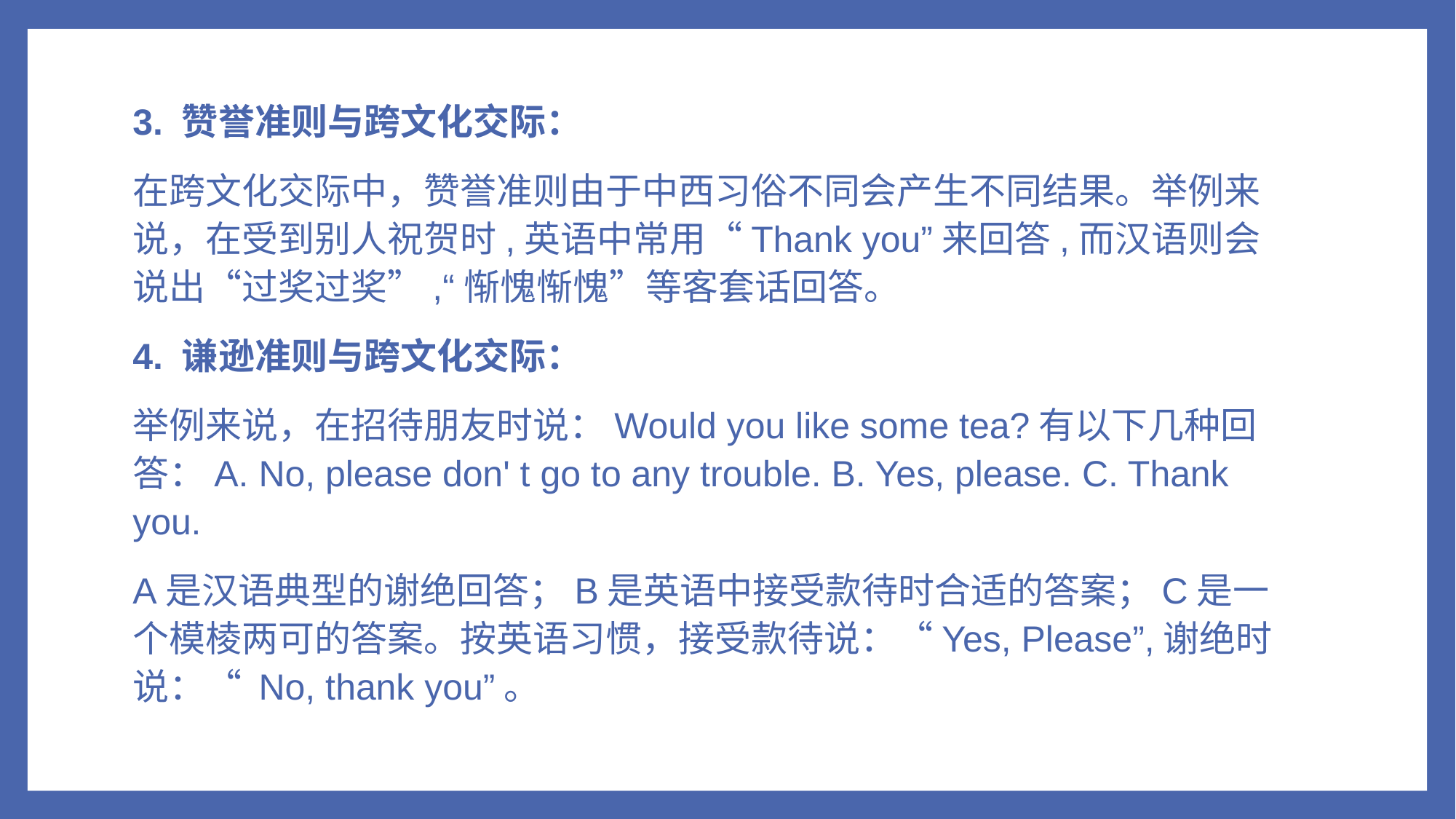

3. 赞誉准则与跨文化交际：
在跨文化交际中，赞誉准则由于中西习俗不同会产生不同结果。举例来说，在受到别人祝贺时,英语中常用“Thank you”来回答,而汉语则会说出“过奖过奖”,“惭愧惭愧”等客套话回答。
4. 谦逊准则与跨文化交际：
举例来说，在招待朋友时说：Would you like some tea?有以下几种回答：A. No, please don' t go to any trouble. B. Yes, please. C. Thank you.
A是汉语典型的谢绝回答；B是英语中接受款待时合适的答案；C是一个模棱两可的答案。按英语习惯，接受款待说：“Yes, Please”,谢绝时说：“ No, thank you”。